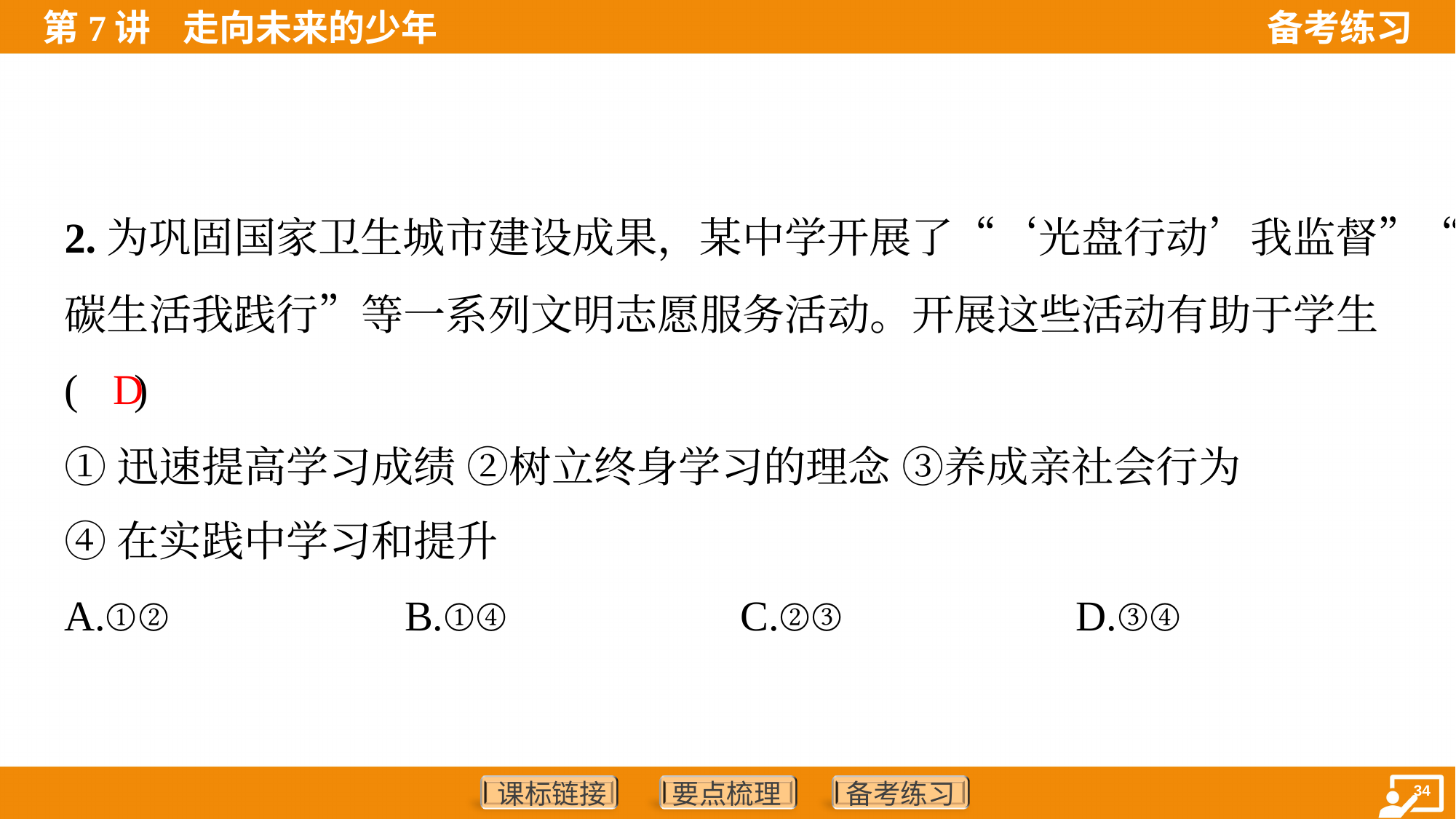

2.为巩固国家卫生城市建设成果，某中学开展了“‘光盘行动’我监督”“低
碳生活我践行”等一系列文明志愿服务活动。开展这些活动有助于学生
(     )
D
①迅速提高学习成绩 ②树立终身学习的理念 ③养成亲社会行为
④在实践中学习和提升
A.①②	B.①④	C.②③	D.③④